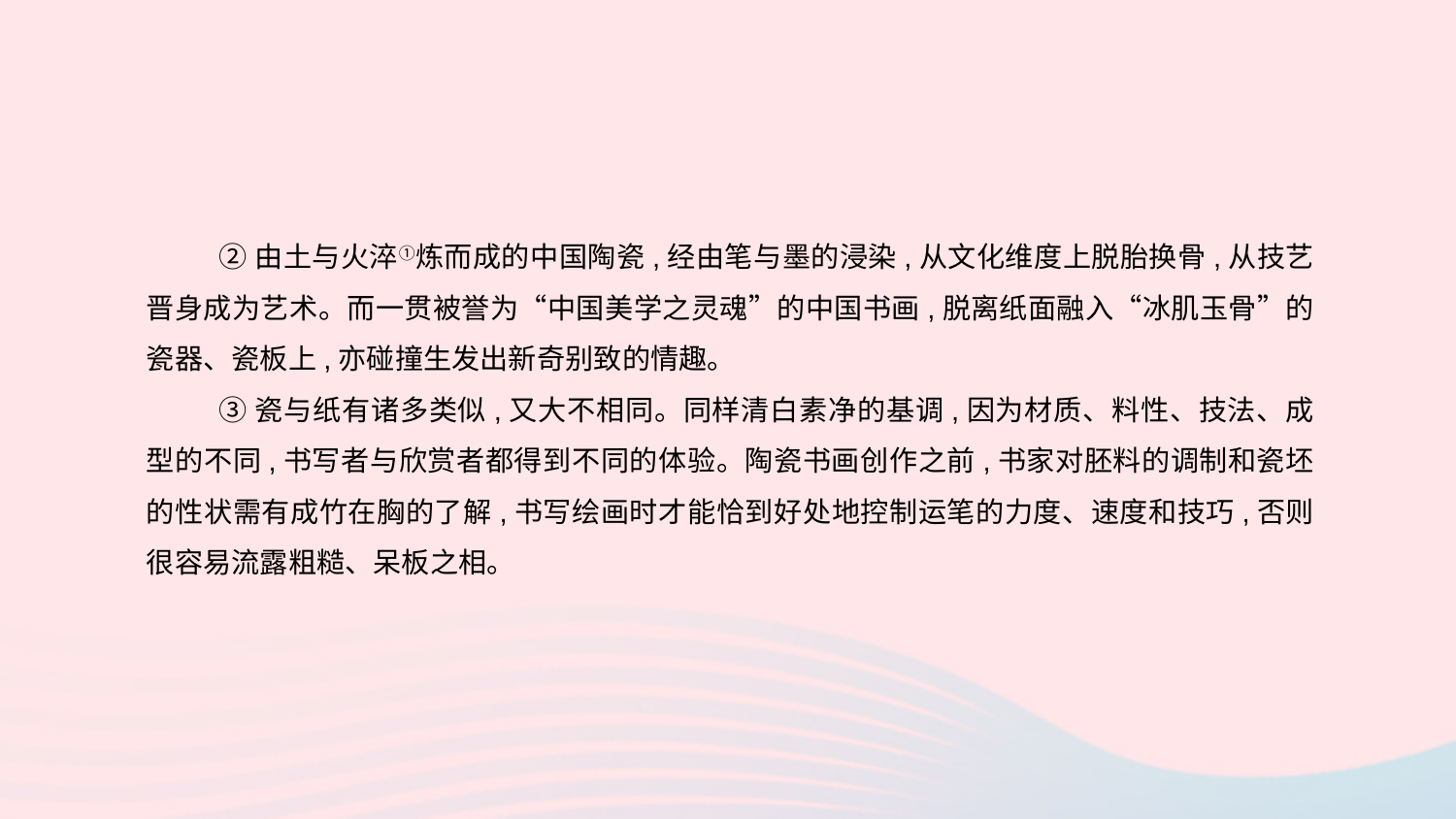

②由土与火淬①炼而成的中国陶瓷,经由笔与墨的浸染,从文化维度上脱胎换骨,从技艺晋身成为艺术。而一贯被誉为“中国美学之灵魂”的中国书画,脱离纸面融入“冰肌玉骨”的瓷器、瓷板上,亦碰撞生发出新奇别致的情趣。
③瓷与纸有诸多类似,又大不相同。同样清白素净的基调,因为材质、料性、技法、成型的不同,书写者与欣赏者都得到不同的体验。陶瓷书画创作之前,书家对胚料的调制和瓷坯的性状需有成竹在胸的了解,书写绘画时才能恰到好处地控制运笔的力度、速度和技巧,否则很容易流露粗糙、呆板之相。